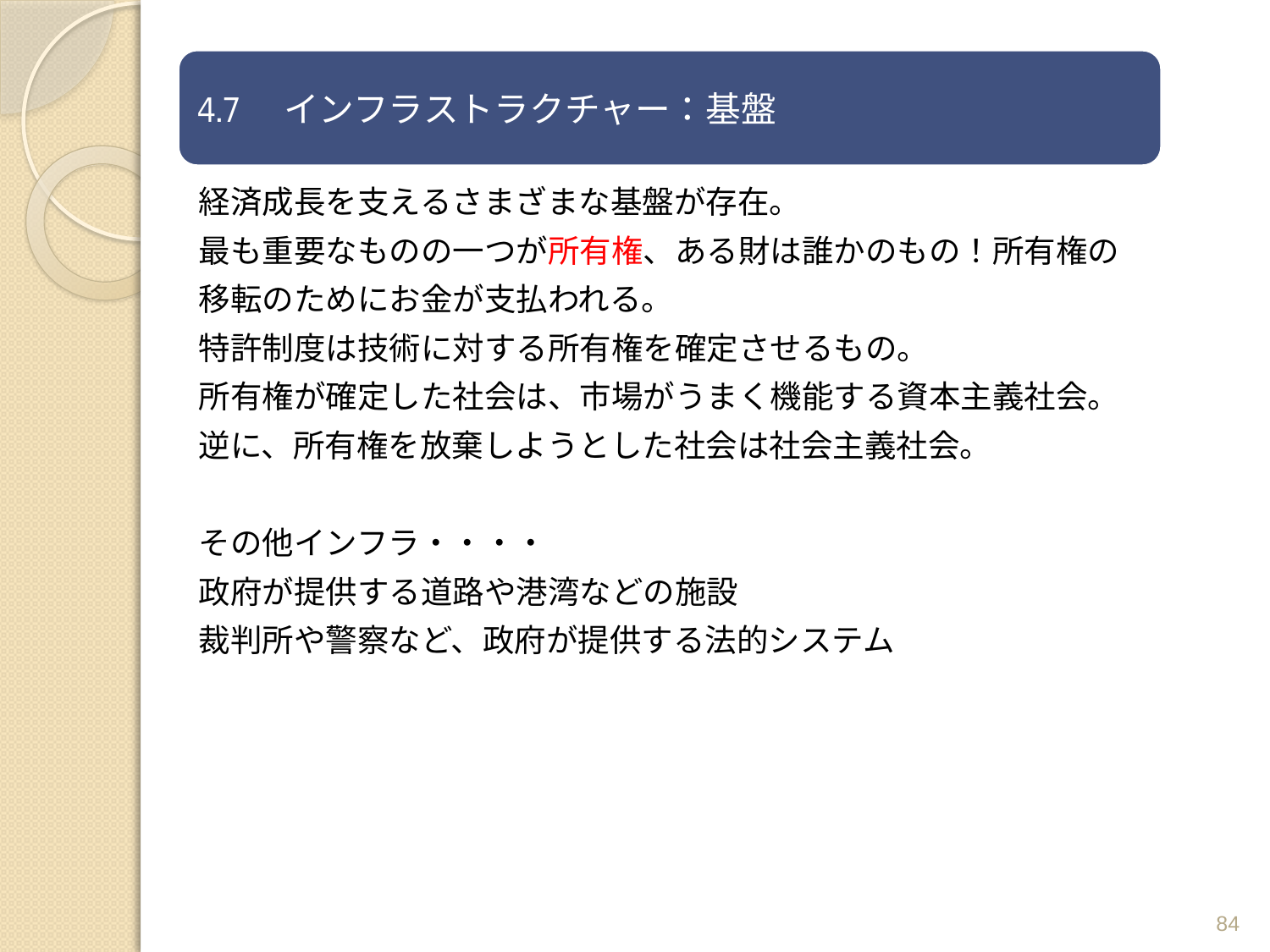

4.7　インフラストラクチャー：基盤
経済成長を支えるさまざまな基盤が存在。
最も重要なものの一つが所有権、ある財は誰かのもの！所有権の
移転のためにお金が支払われる。
特許制度は技術に対する所有権を確定させるもの。
所有権が確定した社会は、市場がうまく機能する資本主義社会。
逆に、所有権を放棄しようとした社会は社会主義社会。

その他インフラ・・・・
政府が提供する道路や港湾などの施設
裁判所や警察など、政府が提供する法的システム
84